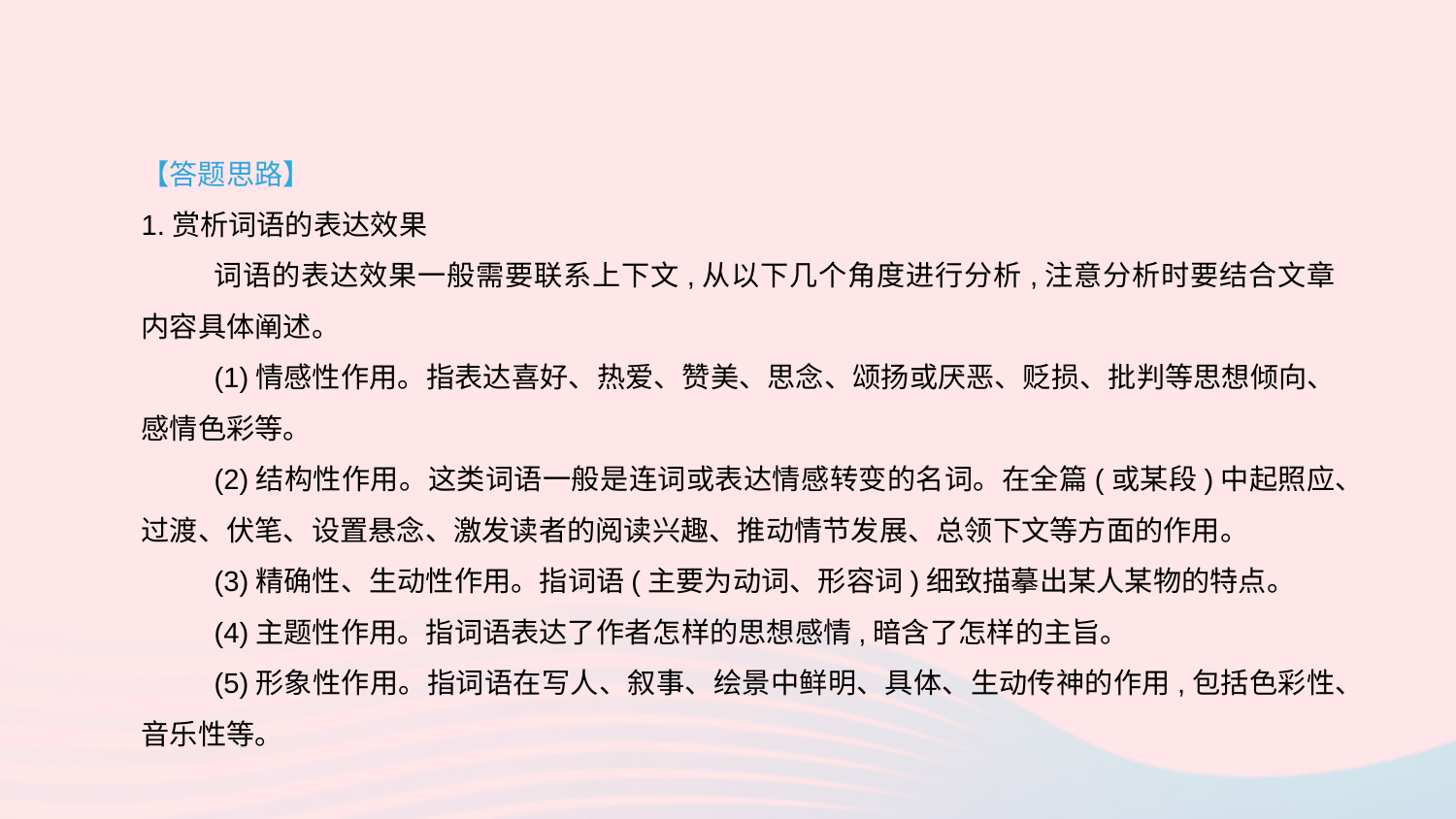

【答题思路】
1.赏析词语的表达效果
词语的表达效果一般需要联系上下文,从以下几个角度进行分析,注意分析时要结合文章内容具体阐述。
(1)情感性作用。指表达喜好、热爱、赞美、思念、颂扬或厌恶、贬损、批判等思想倾向、感情色彩等。
(2)结构性作用。这类词语一般是连词或表达情感转变的名词。在全篇(或某段)中起照应、过渡、伏笔、设置悬念、激发读者的阅读兴趣、推动情节发展、总领下文等方面的作用。
(3)精确性、生动性作用。指词语(主要为动词、形容词)细致描摹出某人某物的特点。
(4)主题性作用。指词语表达了作者怎样的思想感情,暗含了怎样的主旨。
(5)形象性作用。指词语在写人、叙事、绘景中鲜明、具体、生动传神的作用,包括色彩性、音乐性等。